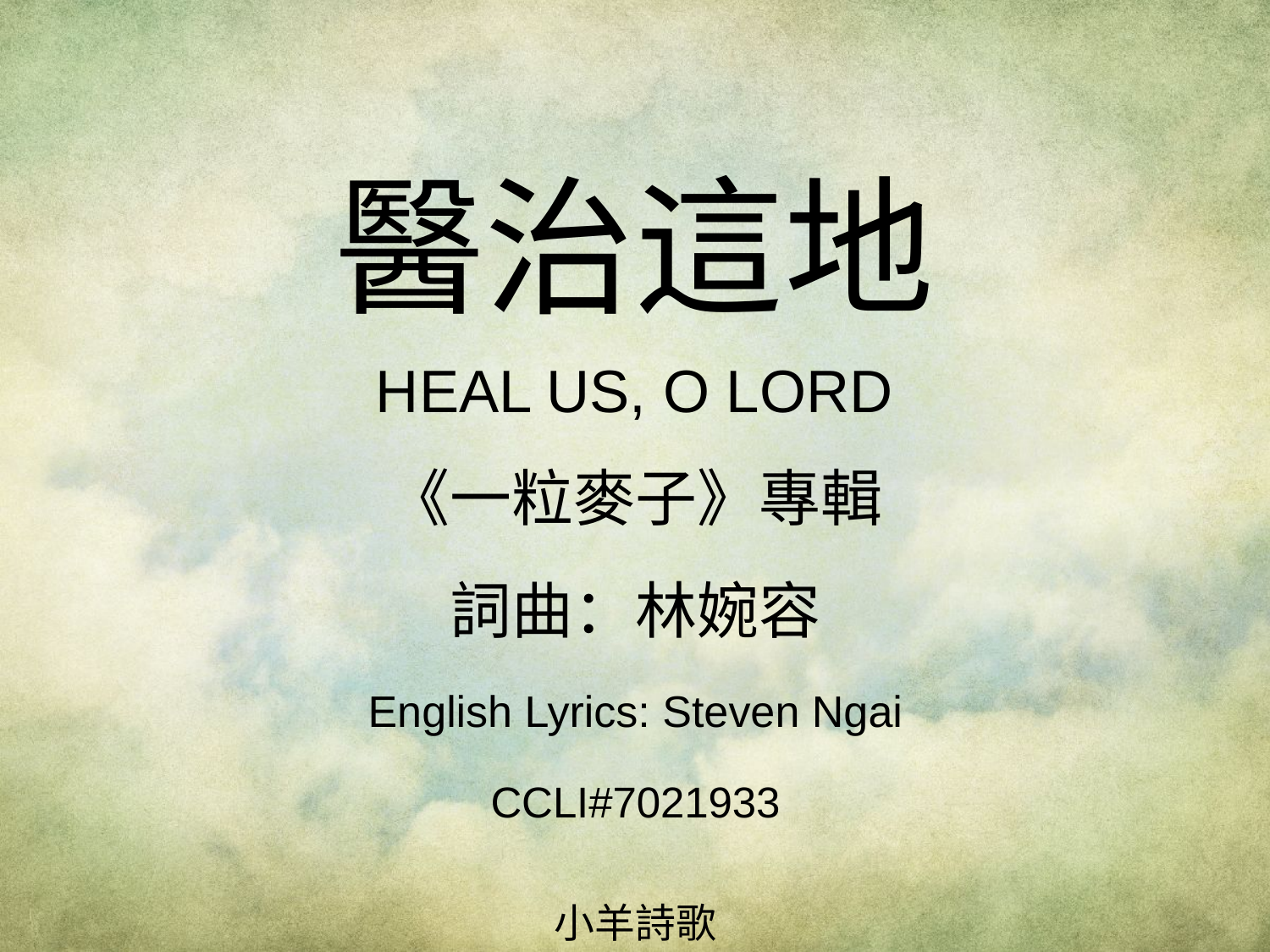

醫治這地
HEAL US, O LORD

# 《一粒麥子》專輯 詞曲：林婉容 English Lyrics: Steven Ngai CCLI#7021933
小羊詩歌